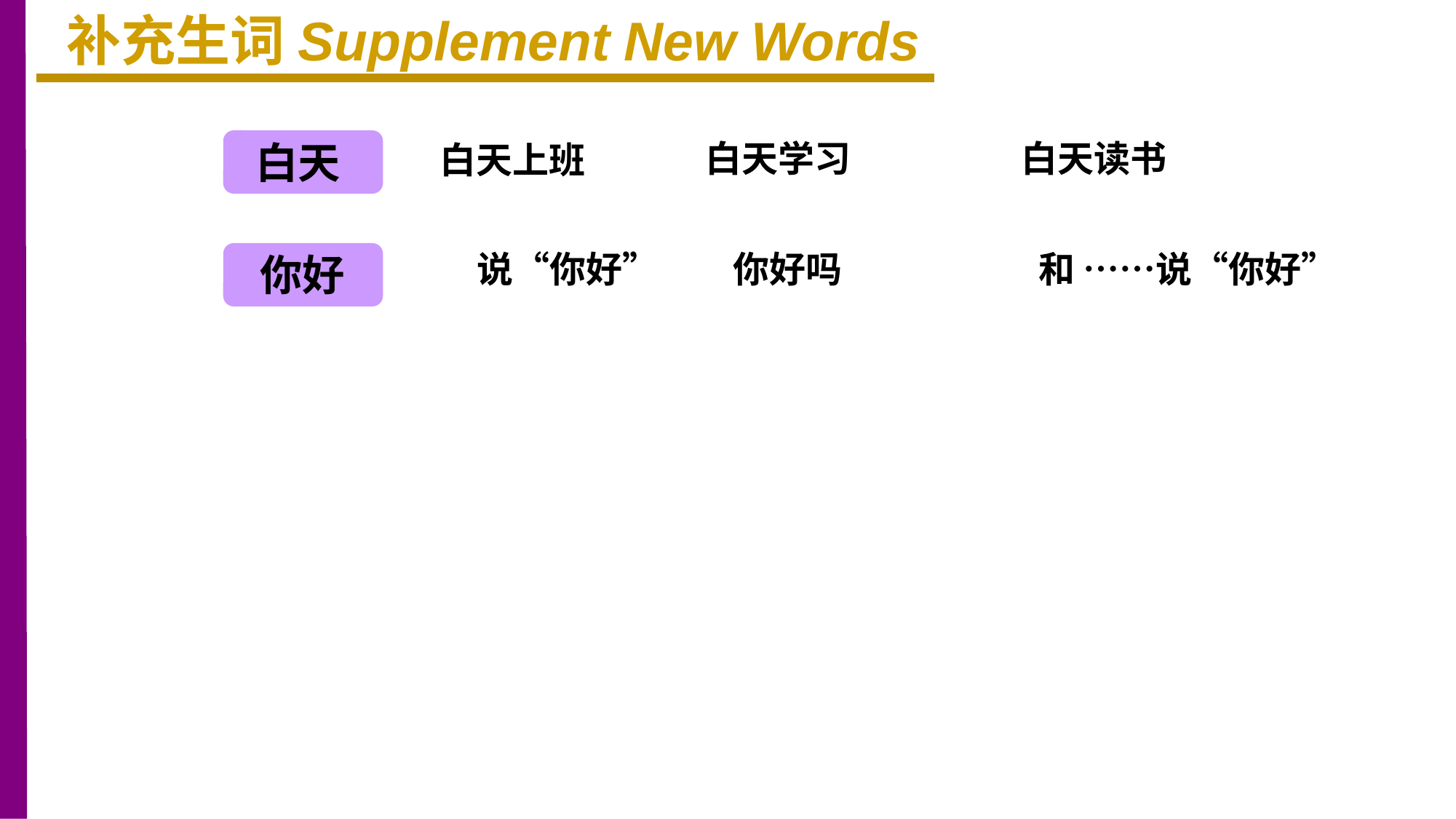

补充生词Supplement New Words
白天
白天读书

白天学习
白天上班
说“你好”         你好吗                        和 ……说“你好”
你好